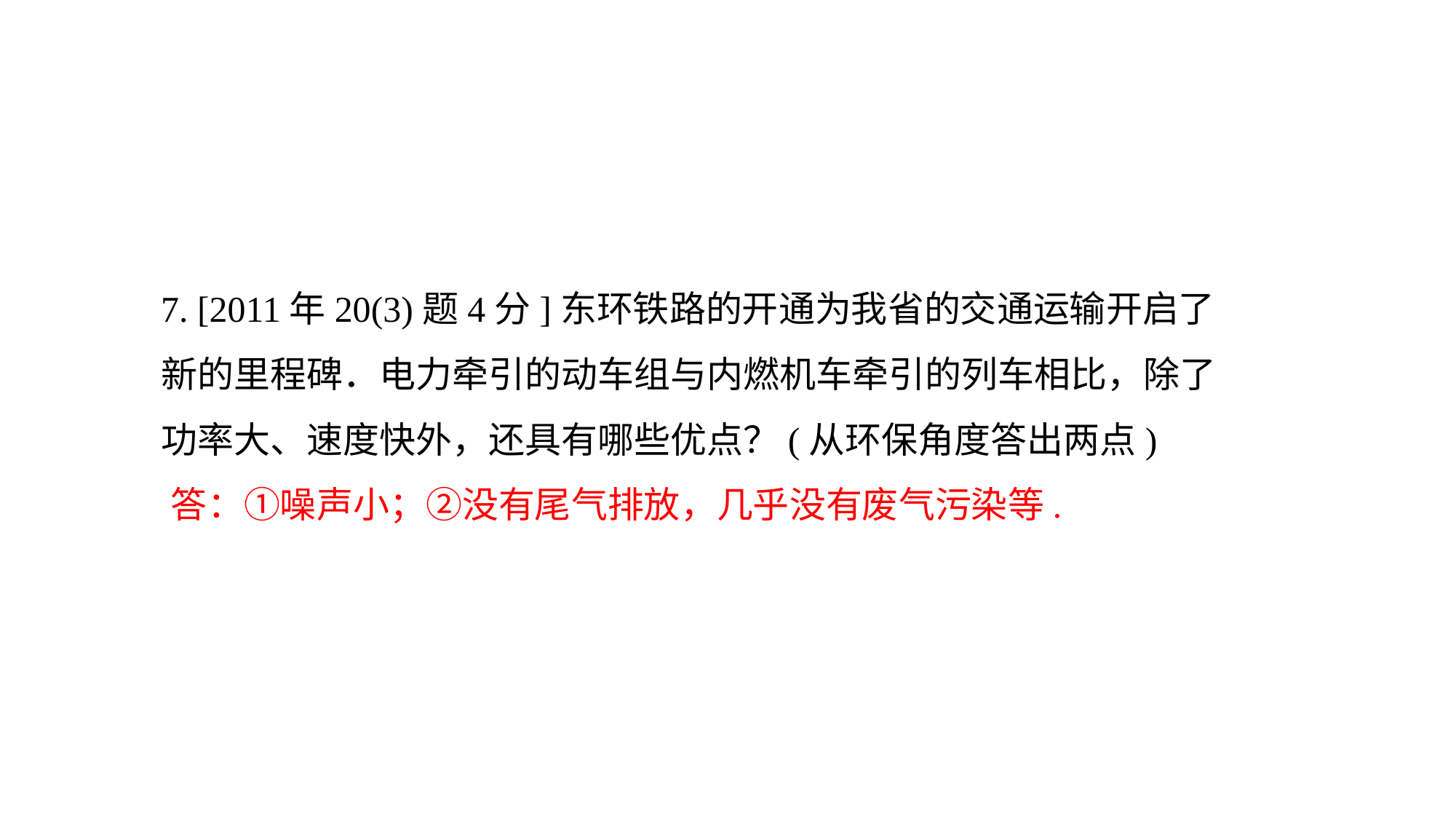

7. [2011年20(3)题4分]东环铁路的开通为我省的交通运输开启了新的里程碑．电力牵引的动车组与内燃机车牵引的列车相比，除了功率大、速度快外，还具有哪些优点？(从环保角度答出两点)
答：①噪声小；②没有尾气排放，几乎没有废气污染等.